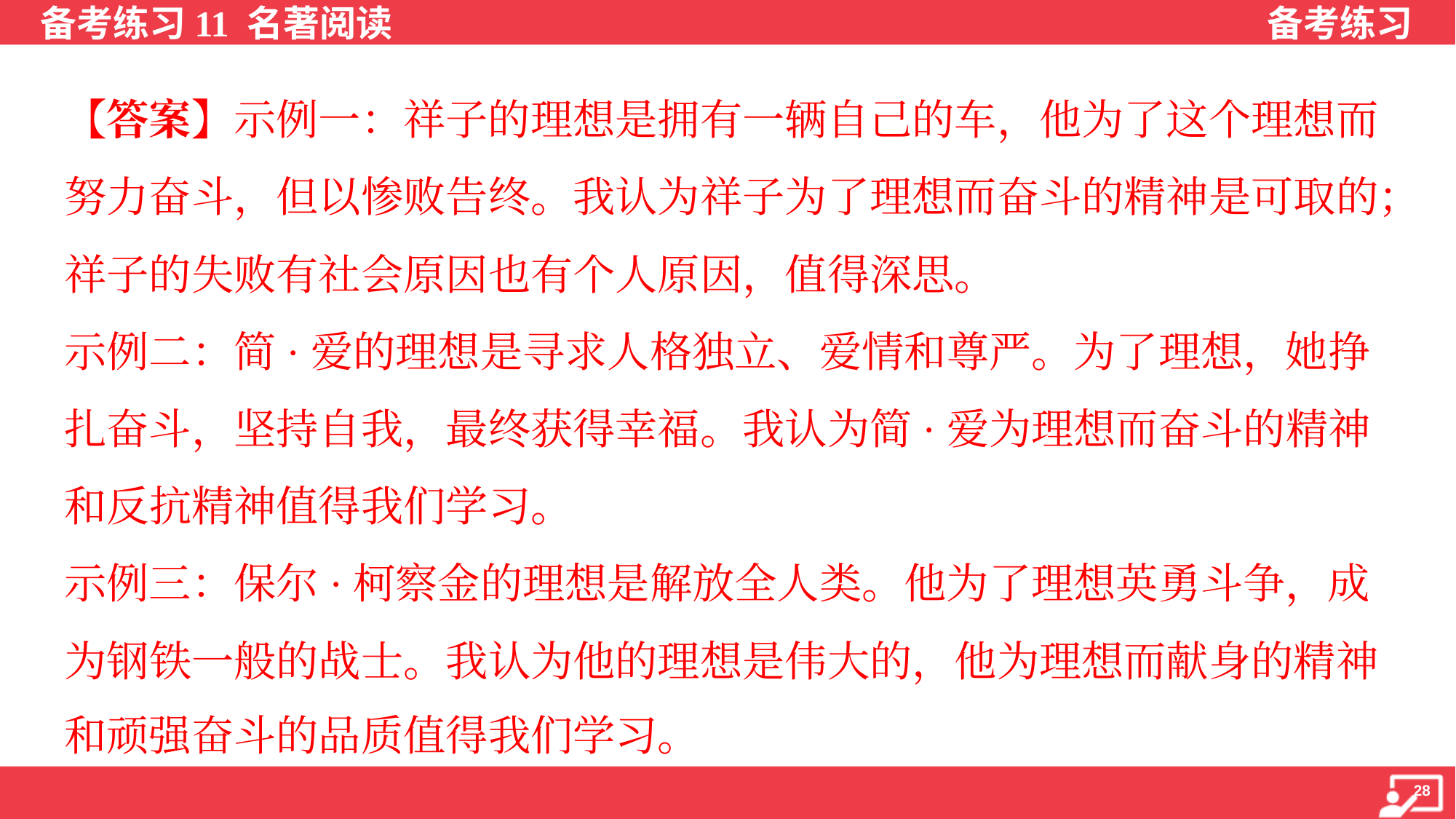

【答案】示例一：祥子的理想是拥有一辆自己的车，他为了这个理想而
努力奋斗，但以惨败告终。我认为祥子为了理想而奋斗的精神是可取的；
祥子的失败有社会原因也有个人原因，值得深思。
示例二：简·爱的理想是寻求人格独立、爱情和尊严。为了理想，她挣
扎奋斗，坚持自我，最终获得幸福。我认为简·爱为理想而奋斗的精神
和反抗精神值得我们学习。
示例三：保尔·柯察金的理想是解放全人类。他为了理想英勇斗争，成
为钢铁一般的战士。我认为他的理想是伟大的，他为理想而献身的精神
和顽强奋斗的品质值得我们学习。